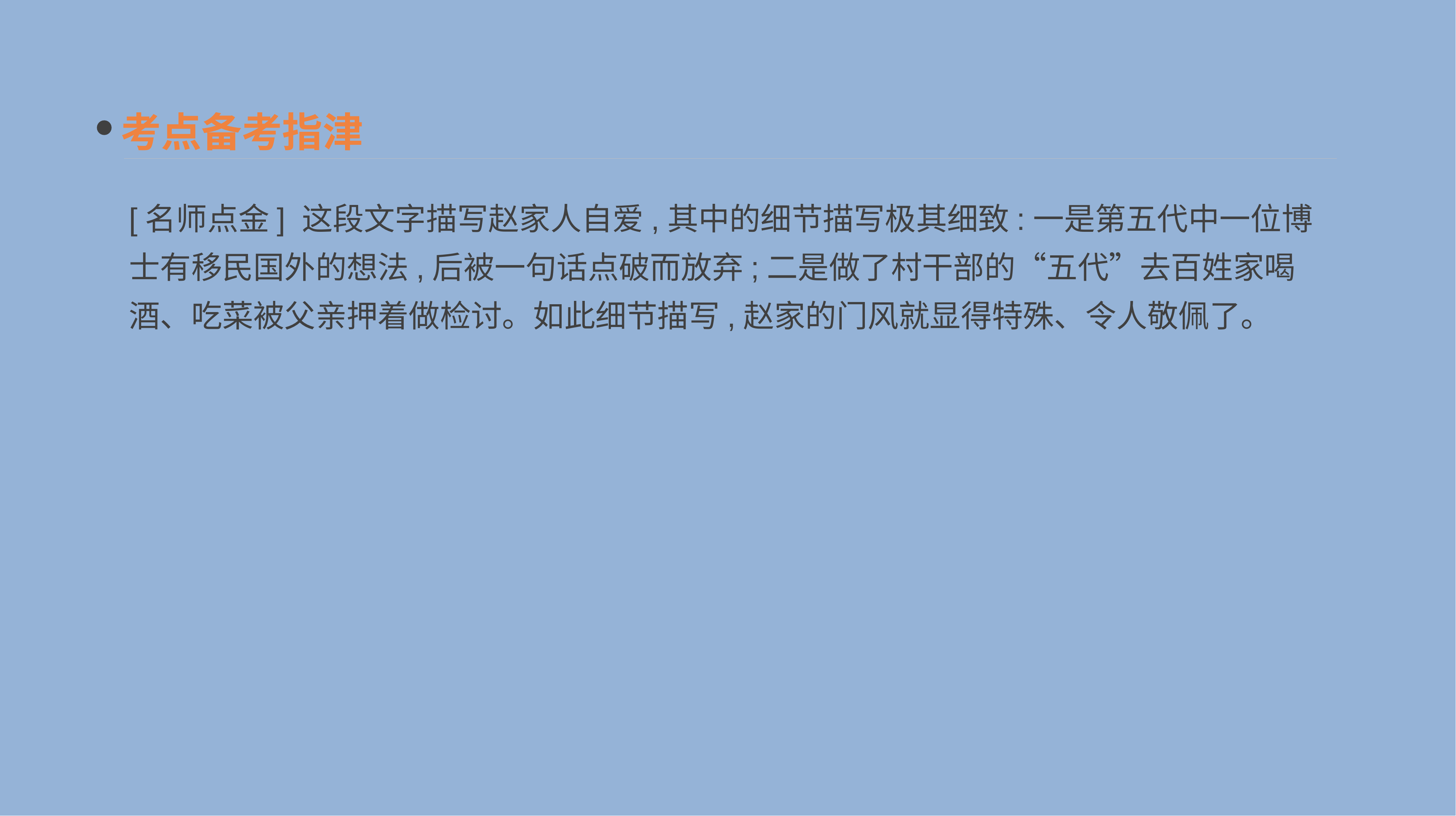

考点备考指津

[名师点金] 这段文字描写赵家人自爱,其中的细节描写极其细致:一是第五代中一位博士有移民国外的想法,后被一句话点破而放弃;二是做了村干部的“五代”去百姓家喝酒、吃菜被父亲押着做检讨。如此细节描写,赵家的门风就显得特殊、令人敬佩了。